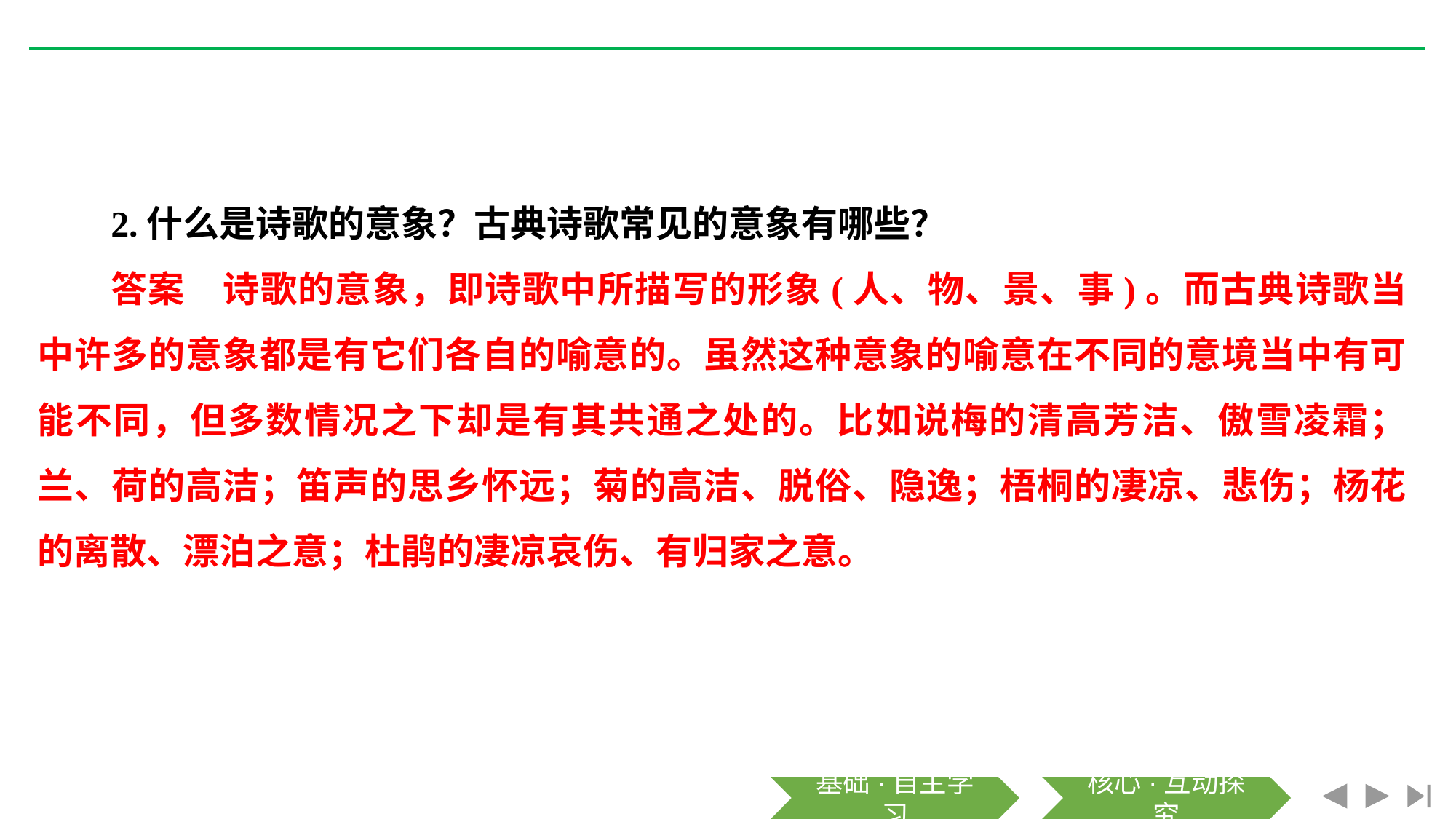

2.什么是诗歌的意象？古典诗歌常见的意象有哪些？
答案　诗歌的意象，即诗歌中所描写的形象(人、物、景、事)。而古典诗歌当中许多的意象都是有它们各自的喻意的。虽然这种意象的喻意在不同的意境当中有可能不同，但多数情况之下却是有其共通之处的。比如说梅的清高芳洁、傲雪凌霜；兰、荷的高洁；笛声的思乡怀远；菊的高洁、脱俗、隐逸；梧桐的凄凉、悲伤；杨花的离散、漂泊之意；杜鹃的凄凉哀伤、有归家之意。